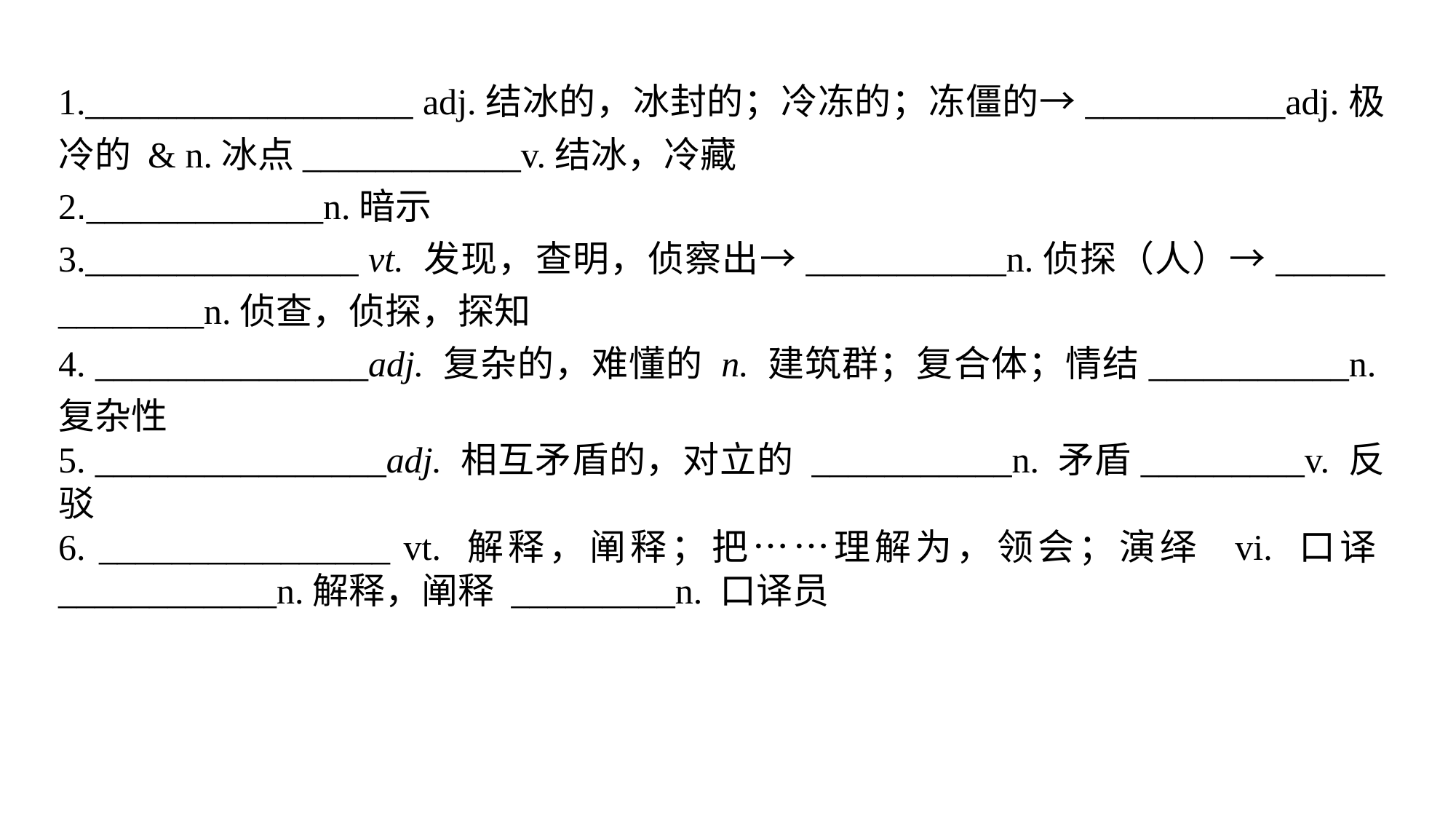

1.__________________ adj.结冰的，冰封的；冷冻的；冻僵的→___________adj.极冷的 & n.冰点____________v.结冰，冷藏
2._____________n.暗示
3._______________ vt. 发现，查明，侦察出→___________n.侦探（人）→______ ________n.侦查，侦探，探知
4. _______________adj. 复杂的，难懂的 n. 建筑群；复合体；情结___________n.复杂性
5. ________________adj. 相互矛盾的，对立的 ___________n. 矛盾_________v. 反驳
6. ________________ vt. 解释，阐释；把……理解为，领会；演绎  vi. 口译____________n.解释，阐释 _________n. 口译员